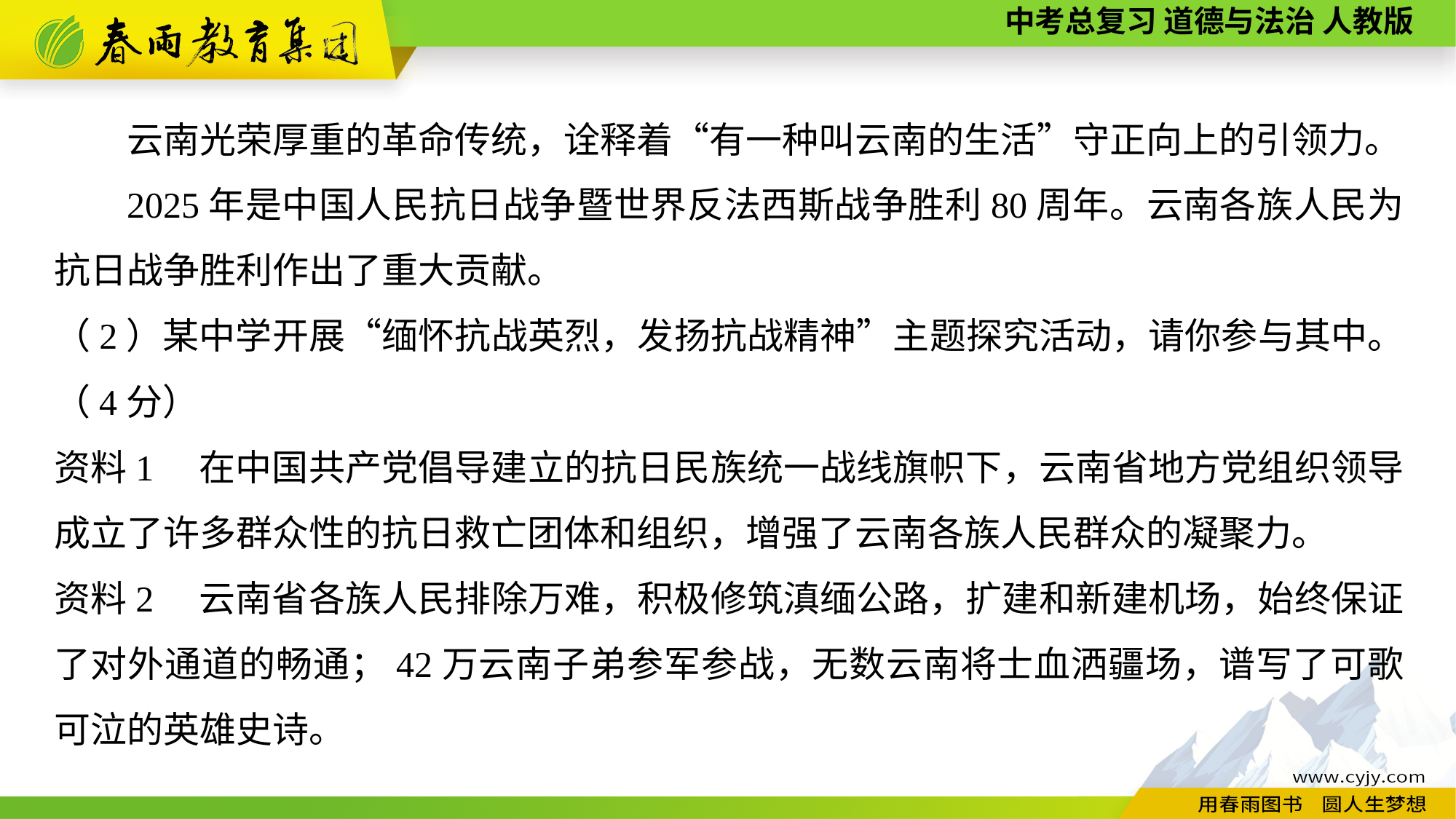

云南光荣厚重的革命传统，诠释着“有一种叫云南的生活”守正向上的引领力。
2025年是中国人民抗日战争暨世界反法西斯战争胜利80周年。云南各族人民为抗日战争胜利作出了重大贡献。
（2）某中学开展“缅怀抗战英烈，发扬抗战精神”主题探究活动，请你参与其中。（4分）
资料1　在中国共产党倡导建立的抗日民族统一战线旗帜下，云南省地方党组织领导成立了许多群众性的抗日救亡团体和组织，增强了云南各族人民群众的凝聚力。
资料2　云南省各族人民排除万难，积极修筑滇缅公路，扩建和新建机场，始终保证了对外通道的畅通；42万云南子弟参军参战，无数云南将士血洒疆场，谱写了可歌可泣的英雄史诗。